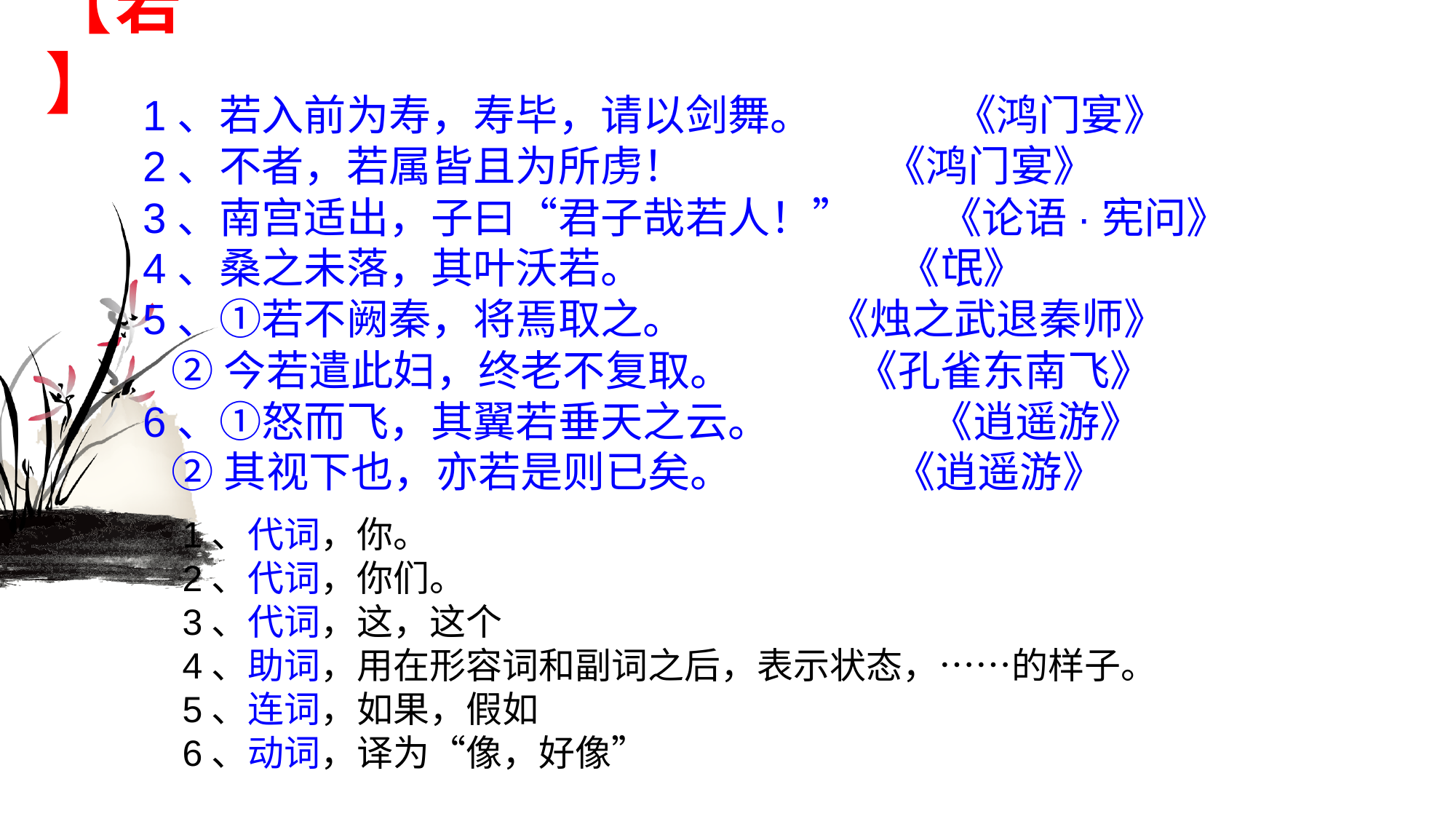

# 【若】
1、若入前为寿，寿毕，请以剑舞。               《鸿门宴》
2、不者，若属皆且为所虏！                     《鸿门宴》
3、南宫适出，子曰“君子哉若人！”         《论语·宪问》
4、桑之未落，其叶沃若。                           《氓》
5、①若不阙秦，将焉取之。               《烛之武退秦师》
   ②今若遣此妇，终老不复取。             《孔雀东南飞》
6、①怒而飞，其翼若垂天之云。                 《逍遥游》
   ②其视下也，亦若是则已矣。                 《逍遥游》
1、代词，你。
2、代词，你们。
3、代词，这，这个
4、助词，用在形容词和副词之后，表示状态，……的样子。
5、连词，如果，假如
6、动词，译为“像，好像”